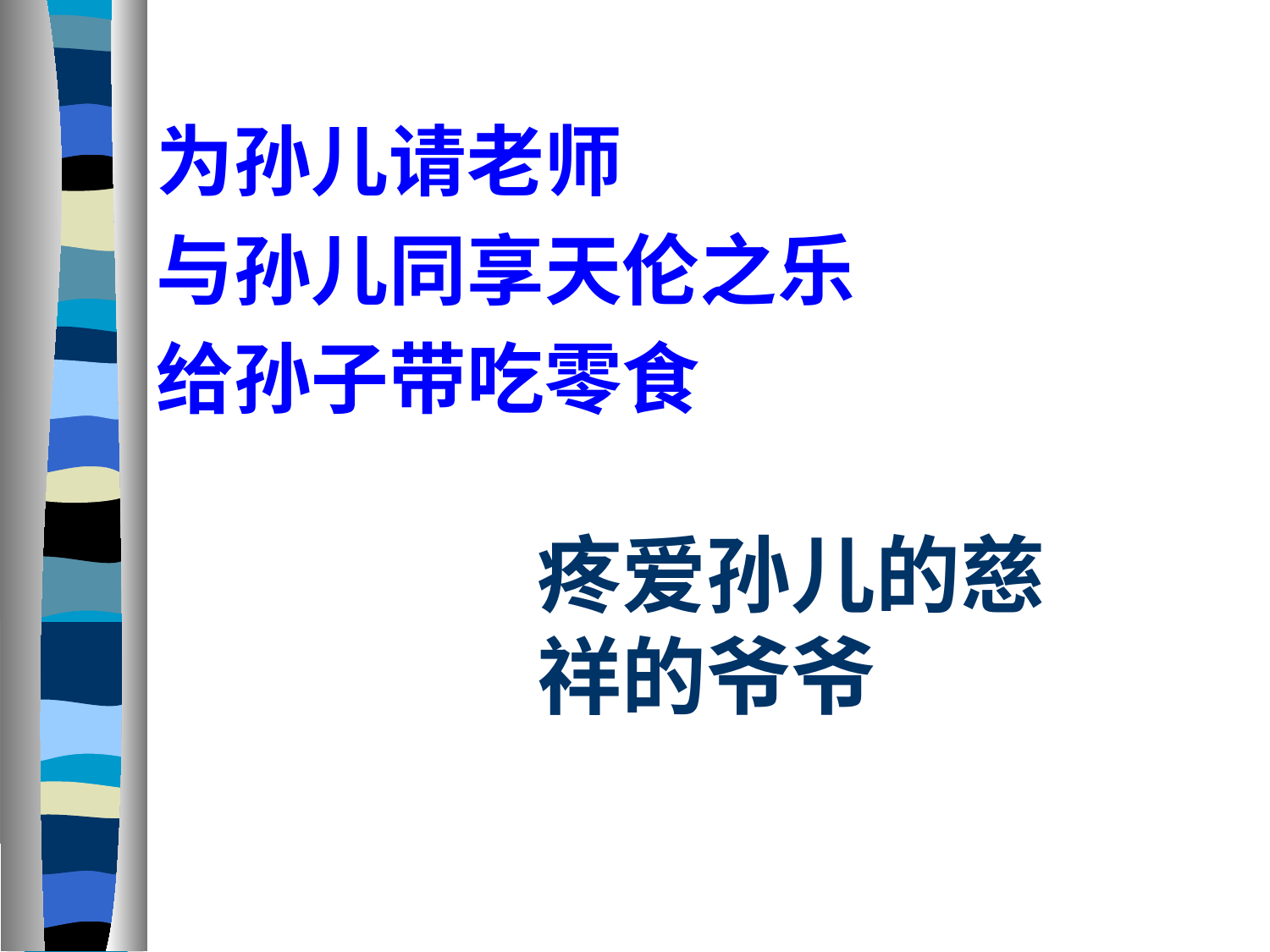

为孙儿请老师
与孙儿同享天伦之乐
给孙子带吃零食
疼爱孙儿的慈祥的爷爷